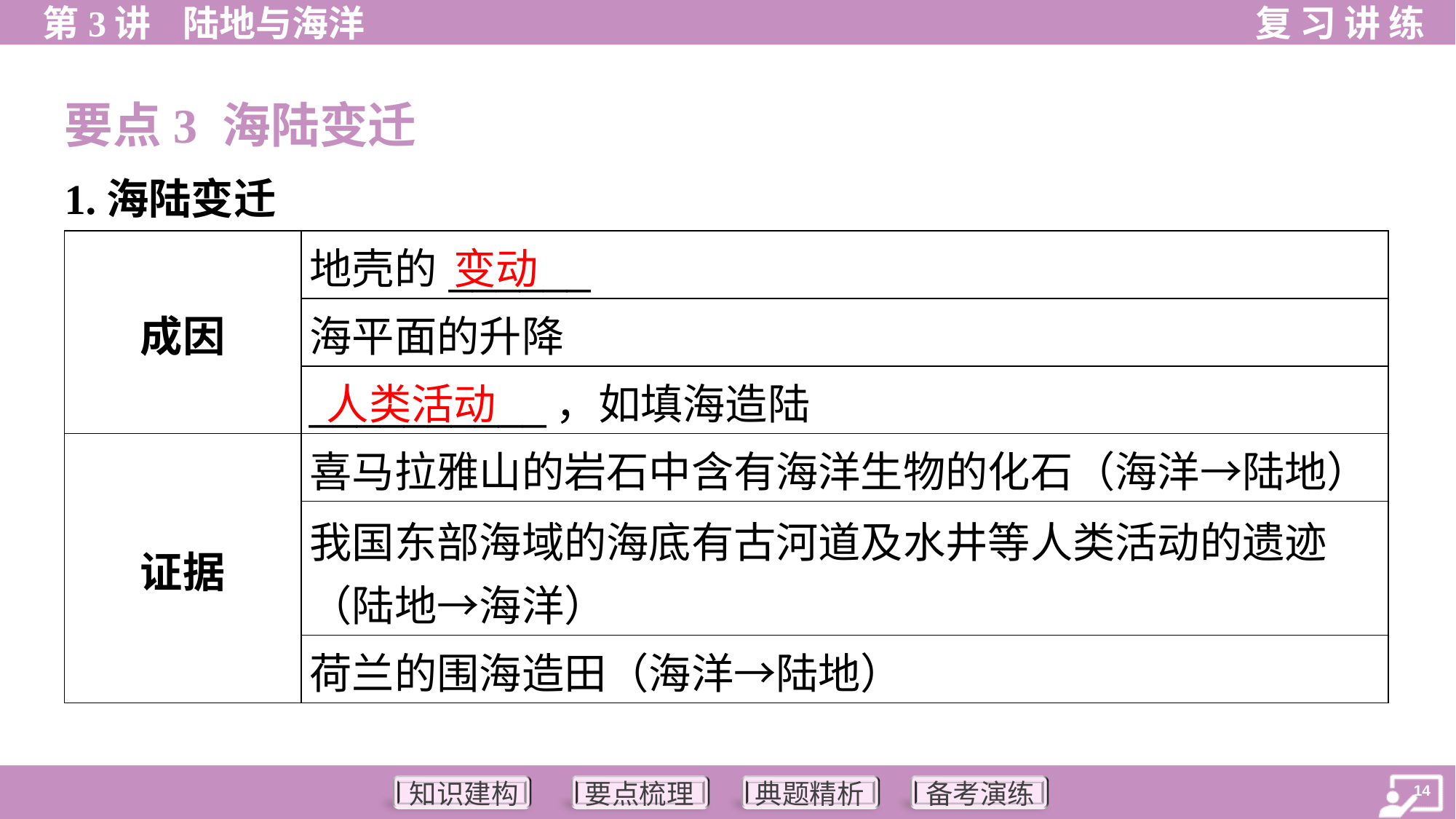

要点3 海陆变迁
1.海陆变迁
变动
| 成因 | 地壳的\_\_\_\_\_\_ |
| --- | --- |
|  | 海平面的升降 |
|  | \_\_\_\_\_\_\_\_\_\_，如填海造陆 |
| 证据 | 喜马拉雅山的岩石中含有海洋生物的化石（海洋→陆地） |
|  | 我国东部海域的海底有古河道及水井等人类活动的遗迹 （陆地→海洋） |
|  | 荷兰的围海造田（海洋→陆地） |
人类活动